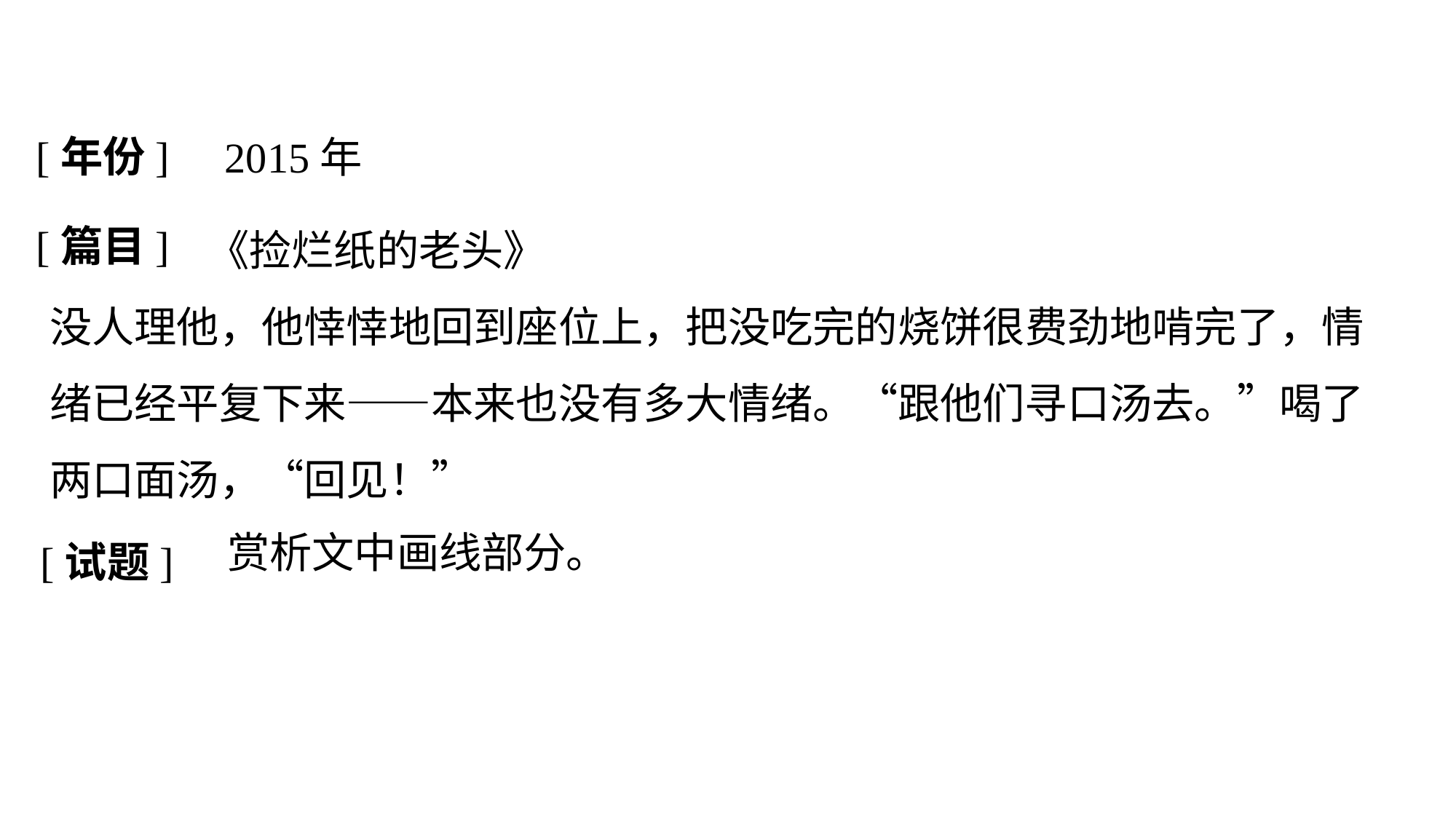

[年份]
2015年
[篇目]
	    《捡烂纸的老头》
没人理他，他悻悻地回到座位上，把没吃完的烧饼很费劲地啃完了，情绪已经平复下来——本来也没有多大情绪。“跟他们寻口汤去。”喝了两口面汤，“回见！”
[试题]
赏析文中画线部分。